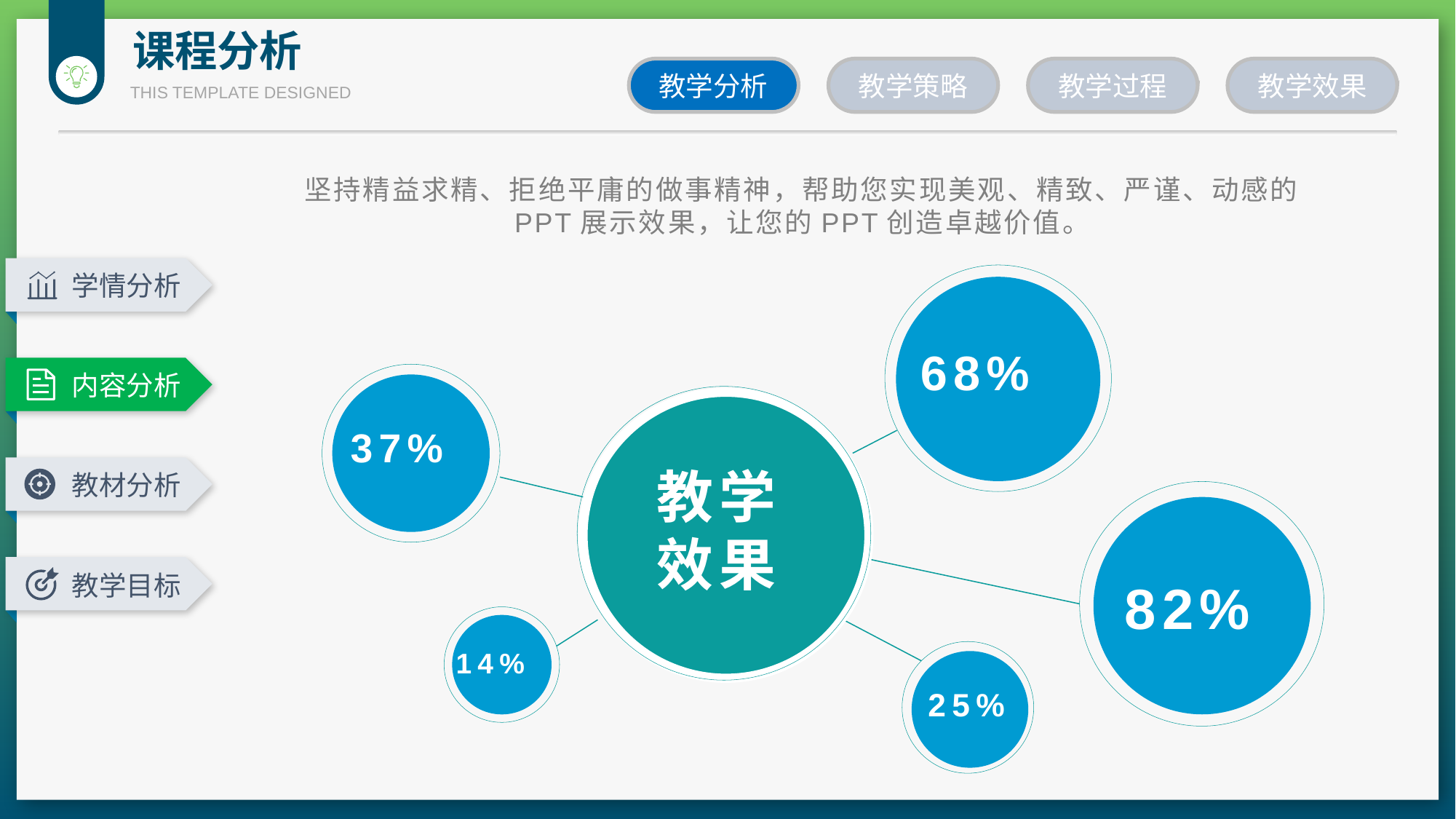

课程分析

教学分析
教学策略
教学过程
教学效果

THIS TEMPLATE DESIGNED
坚持精益求精、拒绝平庸的做事精神，帮助您实现美观、精致、严谨、动感的PPT展示效果，让您的PPT创造卓越价值。

学情分析

68%

37%

教学效果

82%

14%

25%

内容分析

教材分析

教学目标